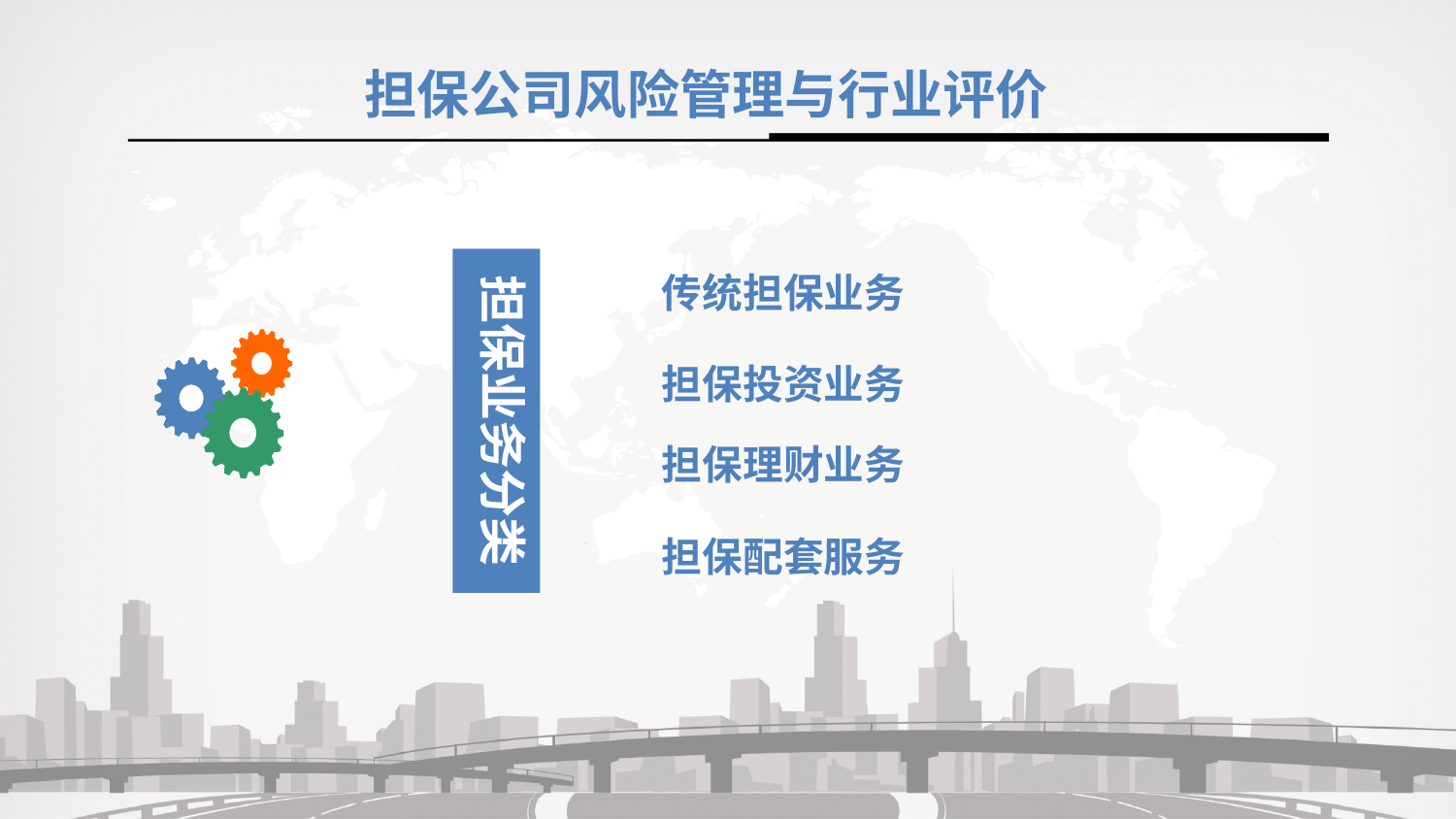

担保公司风险管理与行业评价
担保业务分类
传统担保业务

担保投资业务
担保理财业务
担保配套服务